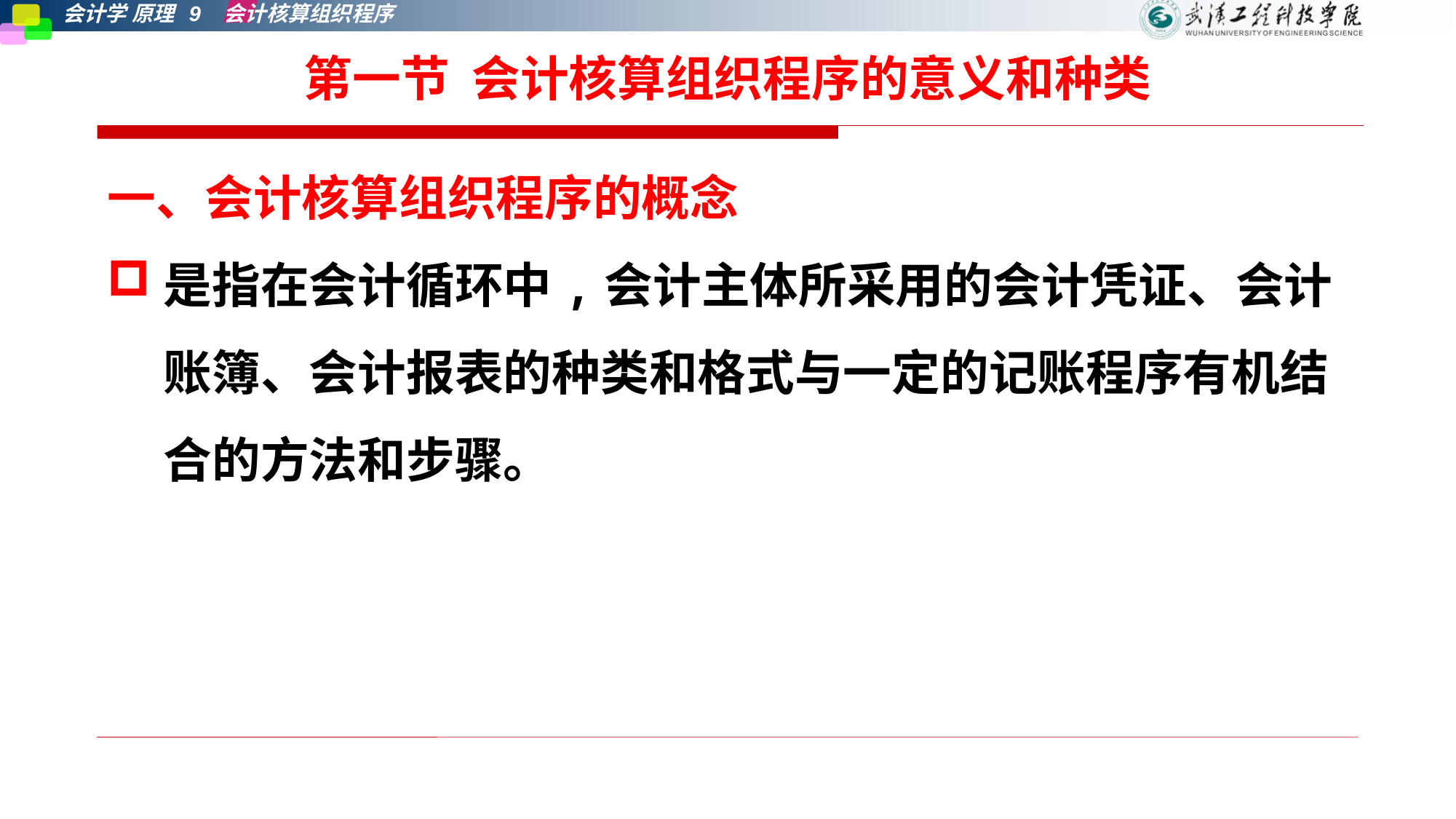

# 第一节  会计核算组织程序的意义和种类
一、会计核算组织程序的概念
是指在会计循环中,会计主体所采用的会计凭证、会计账簿、会计报表的种类和格式与一定的记账程序有机结合的方法和步骤。